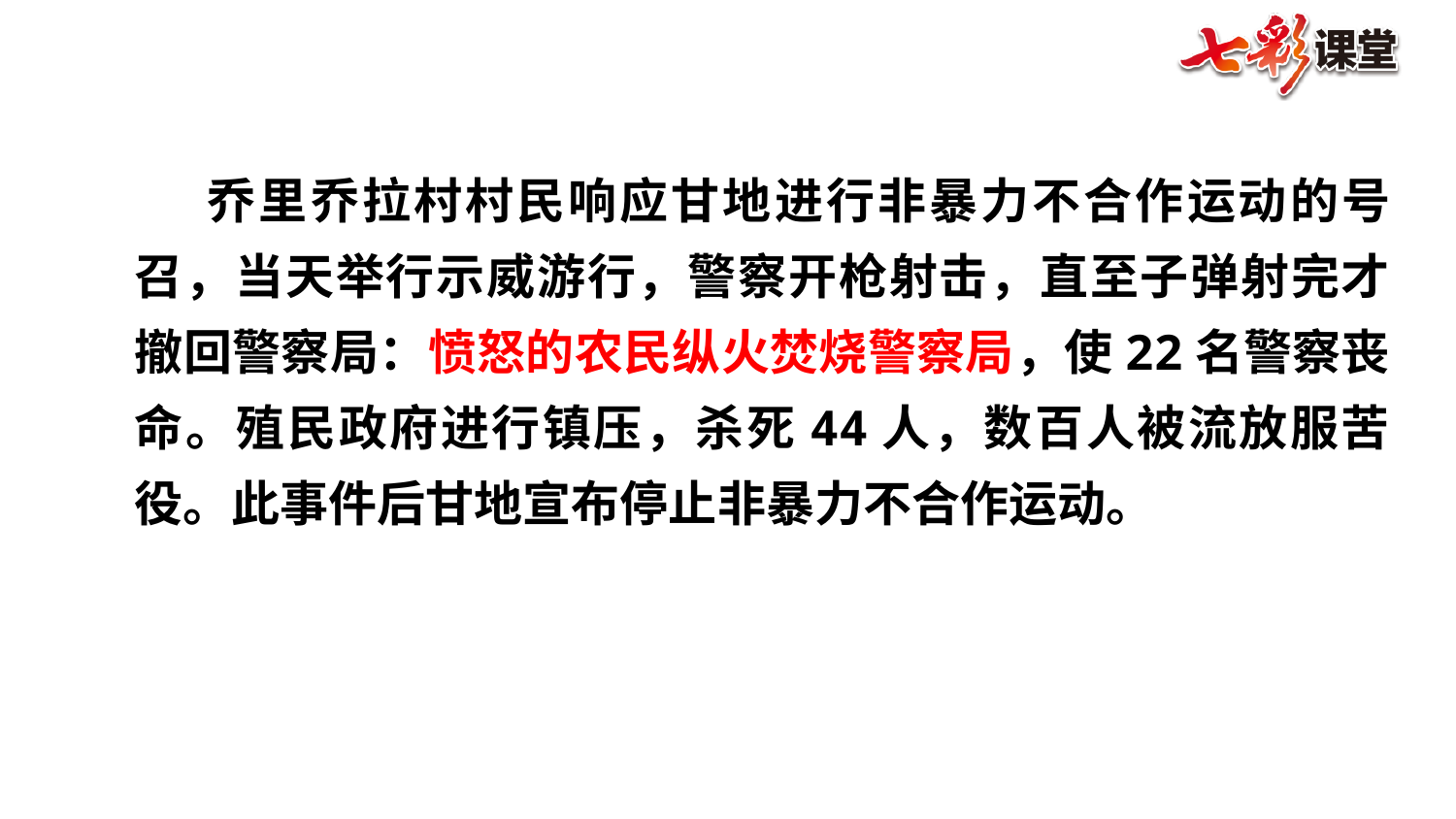

乔里乔拉村村民响应甘地进行非暴力不合作运动的号召，当天举行示威游行，警察开枪射击，直至子弹射完才撤回警察局：愤怒的农民纵火焚烧警察局，使22名警察丧命。殖民政府进行镇压，杀死44人，数百人被流放服苦役。此事件后甘地宣布停止非暴力不合作运动。